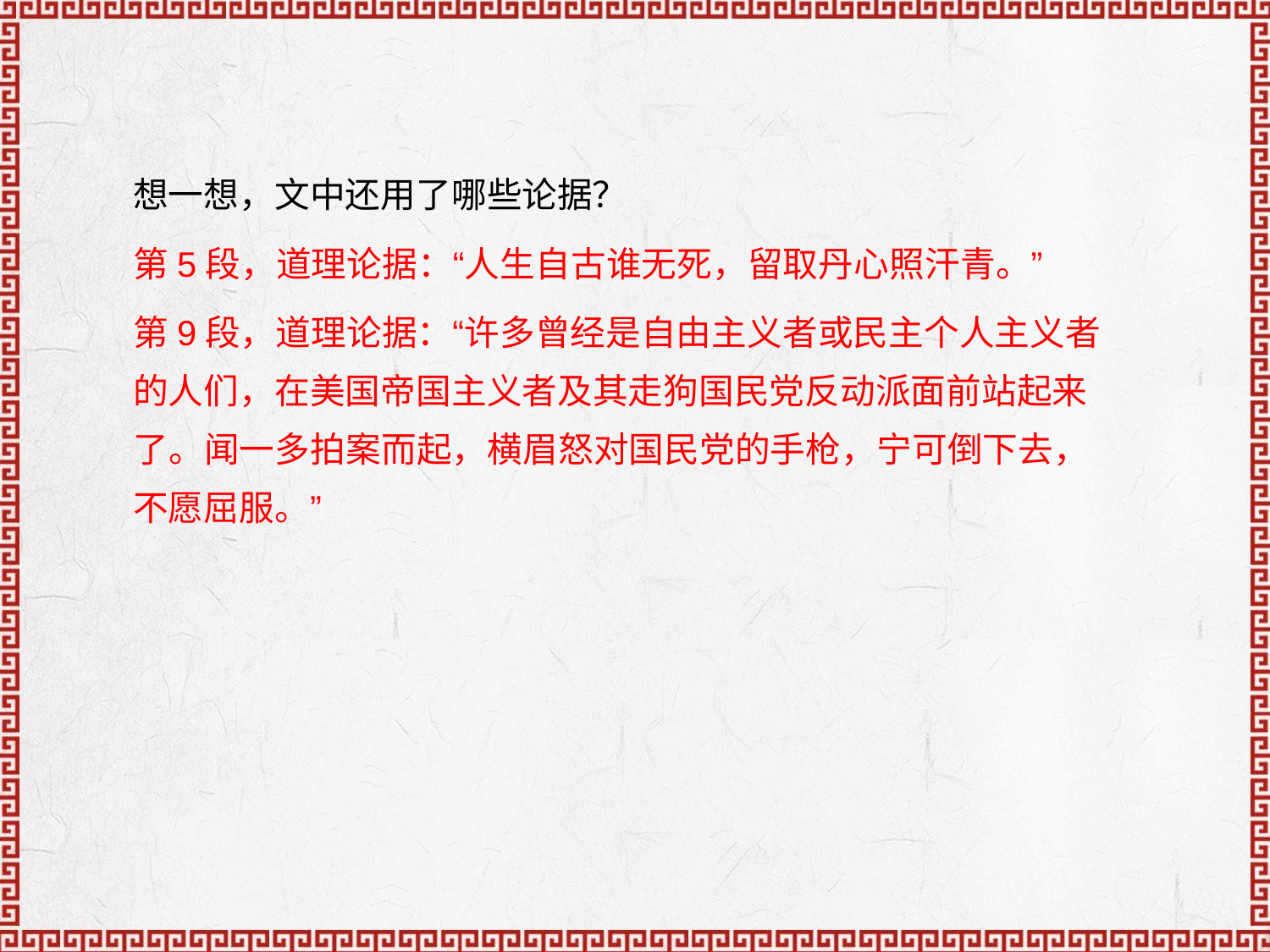

想一想，文中还用了哪些论据？
第5段，道理论据：“人生自古谁无死，留取丹心照汗青。”
第9段，道理论据：“许多曾经是自由主义者或民主个人主义者 的人们，在美国帝国主义者及其走狗国民党反动派面前站起来 了。闻一多拍案而起，横眉怒对国民党的手枪，宁可倒下去，  不愿屈服。”